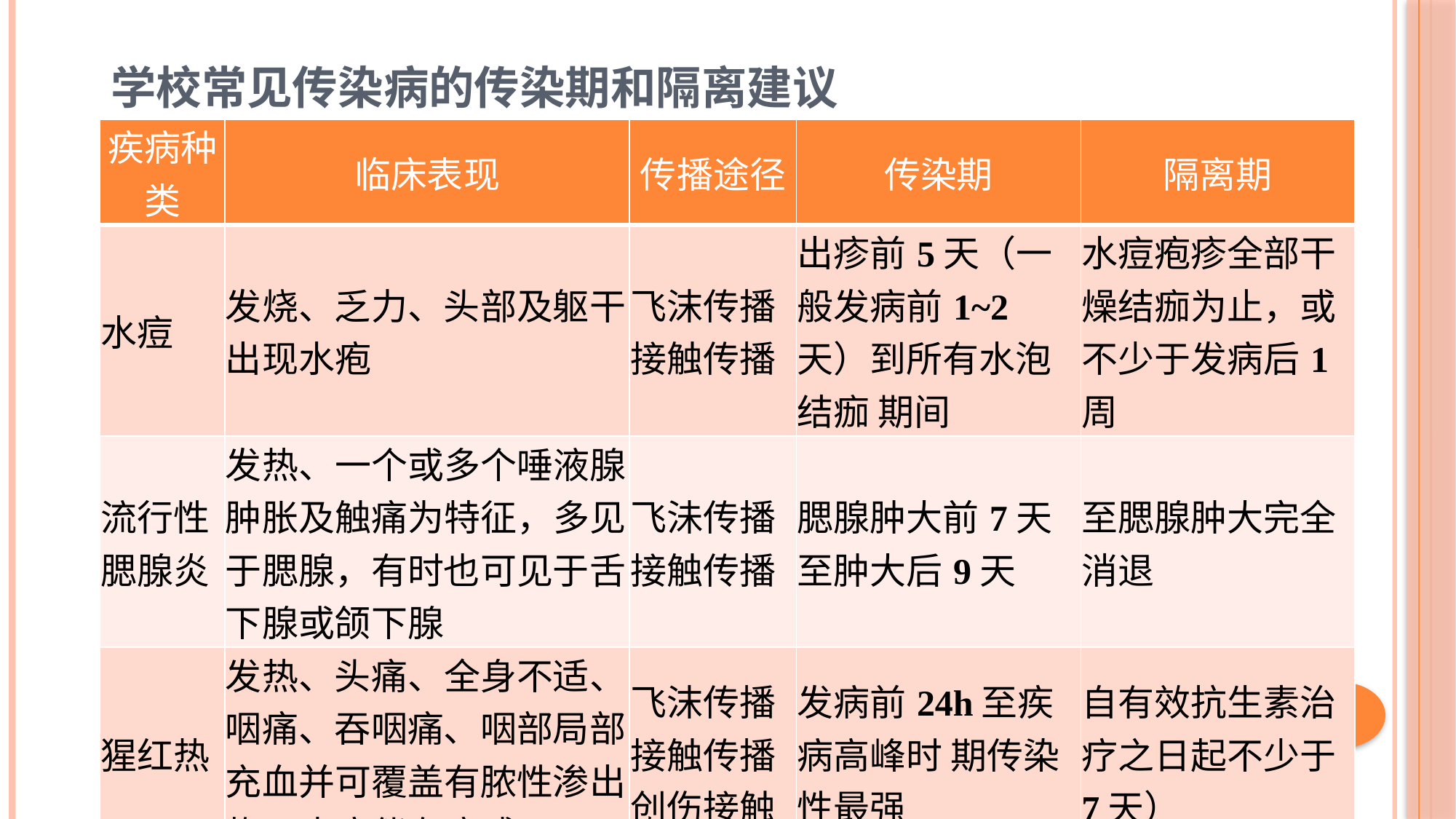

# 学校常见传染病的传染期和隔离建议
| 疾病种类 | 临床表现 | 传播途径 | 传染期 | 隔离期 |
| --- | --- | --- | --- | --- |
| 水痘 | 发烧、乏力、头部及躯干出现水疱 | 飞沫传播 接触传播 | 出疹前5天（一般发病前1~2天）到所有水泡结痂 期间 | 水痘疱疹全部干燥结痂为止，或不少于发病后1周 |
| 流行性腮腺炎 | 发热、一个或多个唾液腺肿胀及触痛为特征，多见于腮腺，有时也可见于舌下腺或颌下腺 | 飞沬传播 接触传播 | 腮腺肿大前7天至肿大后9天 | 至腮腺肿大完全消退 |
| 猩红热 | 发热、头痛、全身不适、 咽痛、吞咽痛、咽部局部充血并可覆盖有脓性渗出物、皮疹伴有痒感 | 飞沫传播 接触传播 创伤接触 | 发病前24h至疾病高峰时 期传染性最强 | 自有效抗生素治疗之日起不少于7天） |